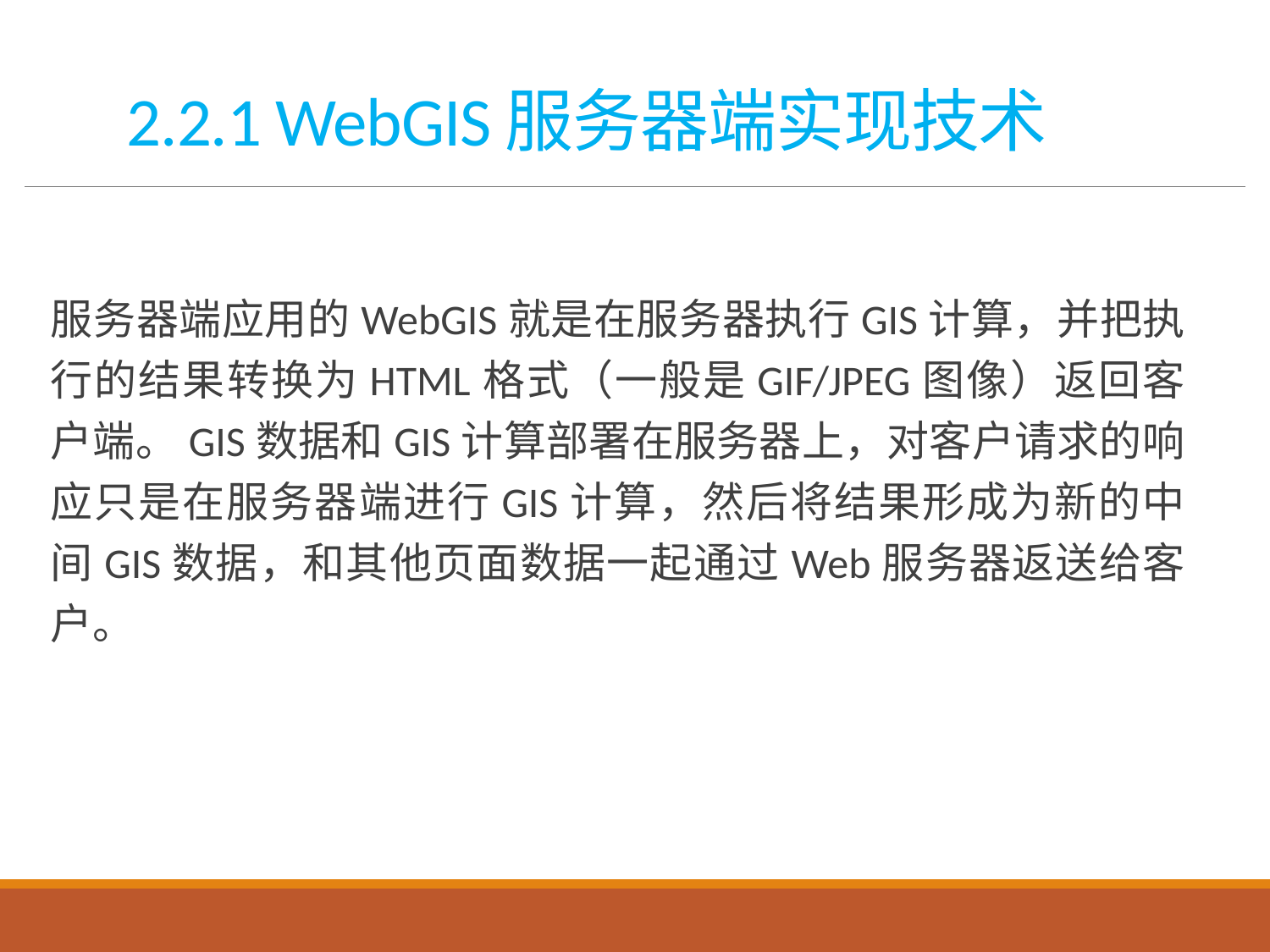

# 2.2.1 WebGIS服务器端实现技术
服务器端应用的WebGIS就是在服务器执行GIS计算，并把执行的结果转换为HTML格式（一般是GIF/JPEG图像）返回客户端。GIS数据和GIS计算部署在服务器上，对客户请求的响应只是在服务器端进行GIS计算，然后将结果形成为新的中间GIS数据，和其他页面数据一起通过Web服务器返送给客户。